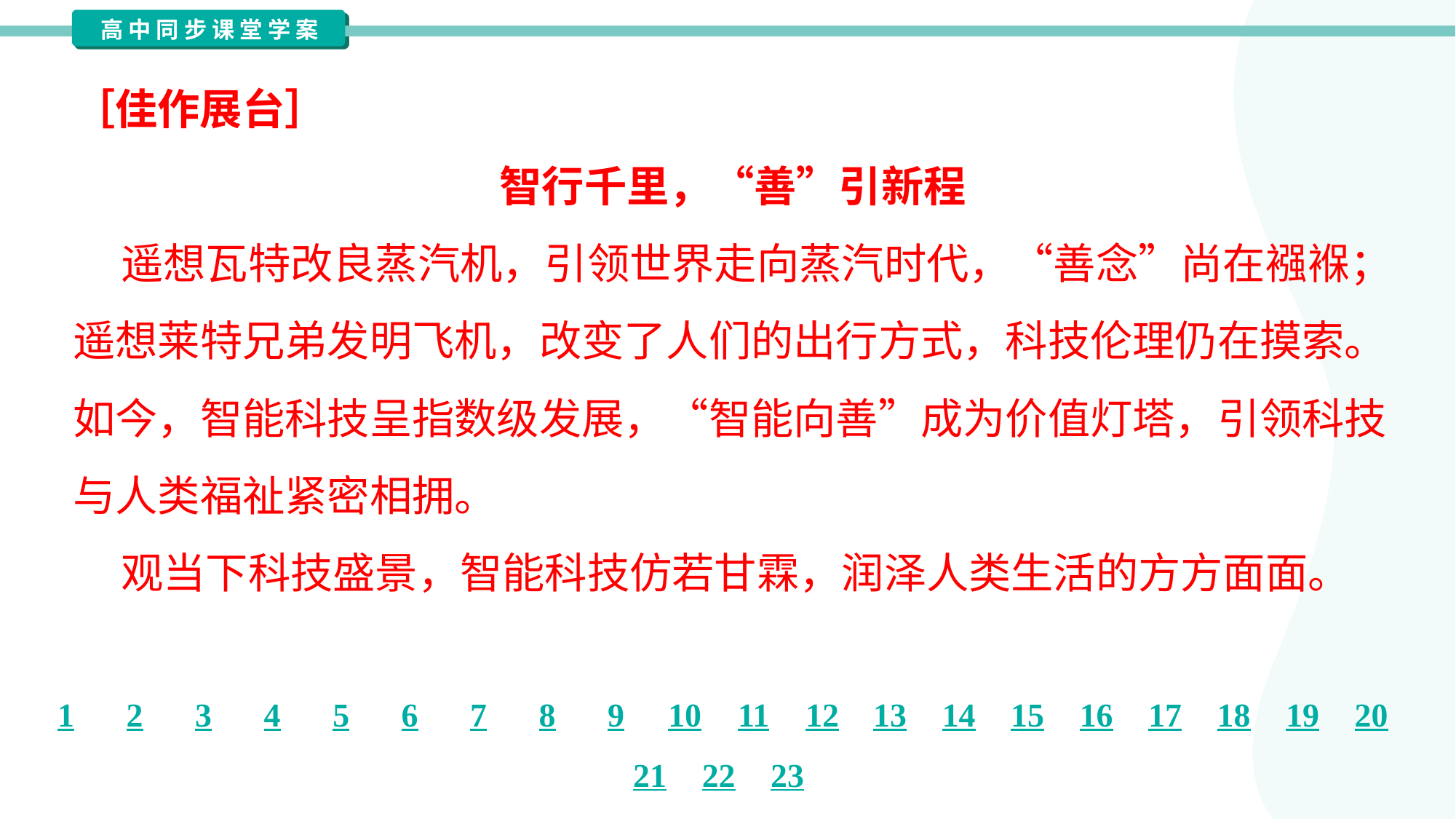

［佳作展台］
智行千里，“善”引新程
    遥想瓦特改良蒸汽机，引领世界走向蒸汽时代，“善念”尚在襁褓；
遥想莱特兄弟发明飞机，改变了人们的出行方式，科技伦理仍在摸索。
如今，智能科技呈指数级发展，“智能向善”成为价值灯塔，引领科技
与人类福祉紧密相拥。
    观当下科技盛景，智能科技仿若甘霖，润泽人类生活的方方面面。